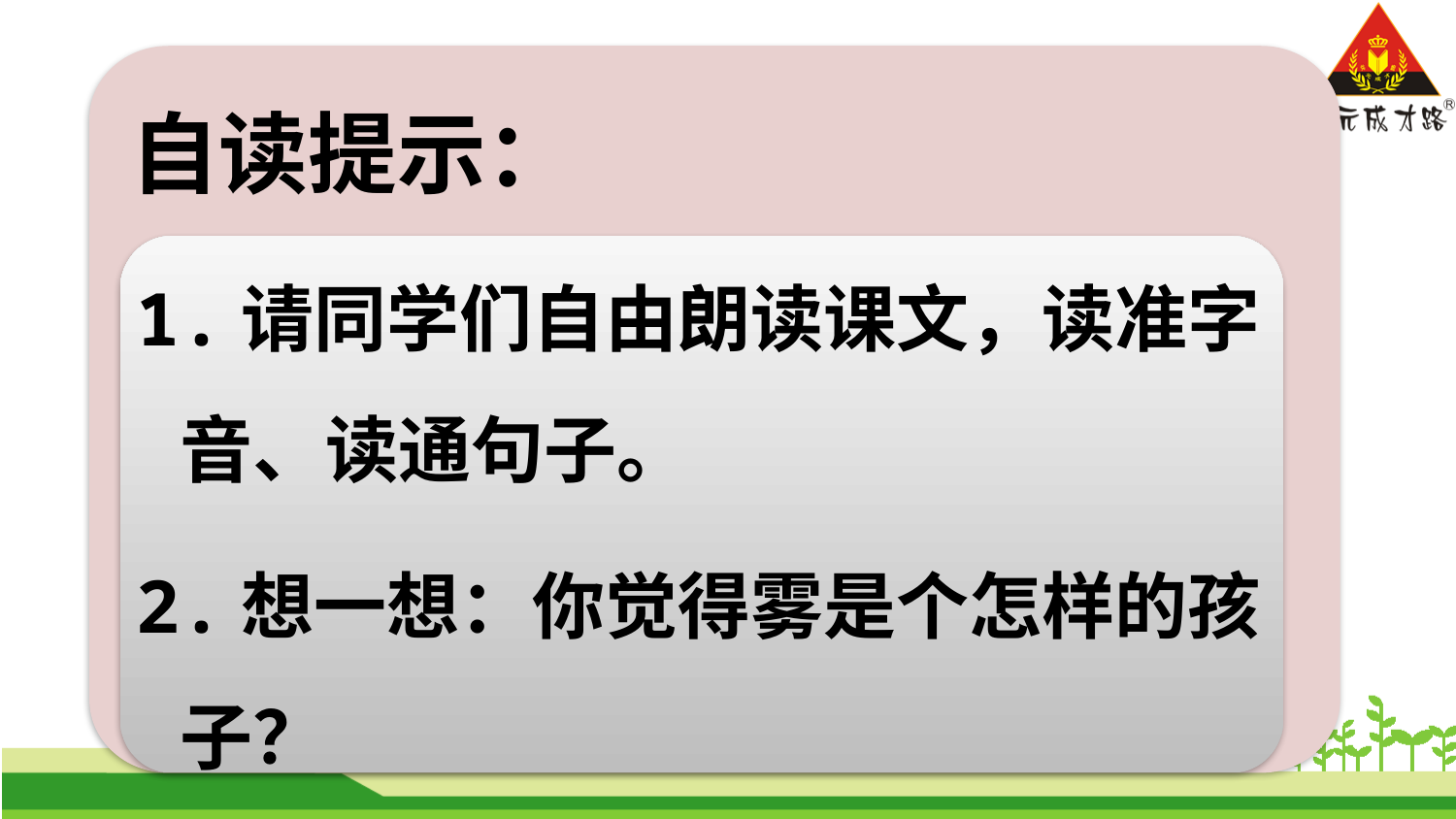

自读提示：
1.请同学们自由朗读课文，读准字音、读通句子。
2.想一想：你觉得雾是个怎样的孩子？